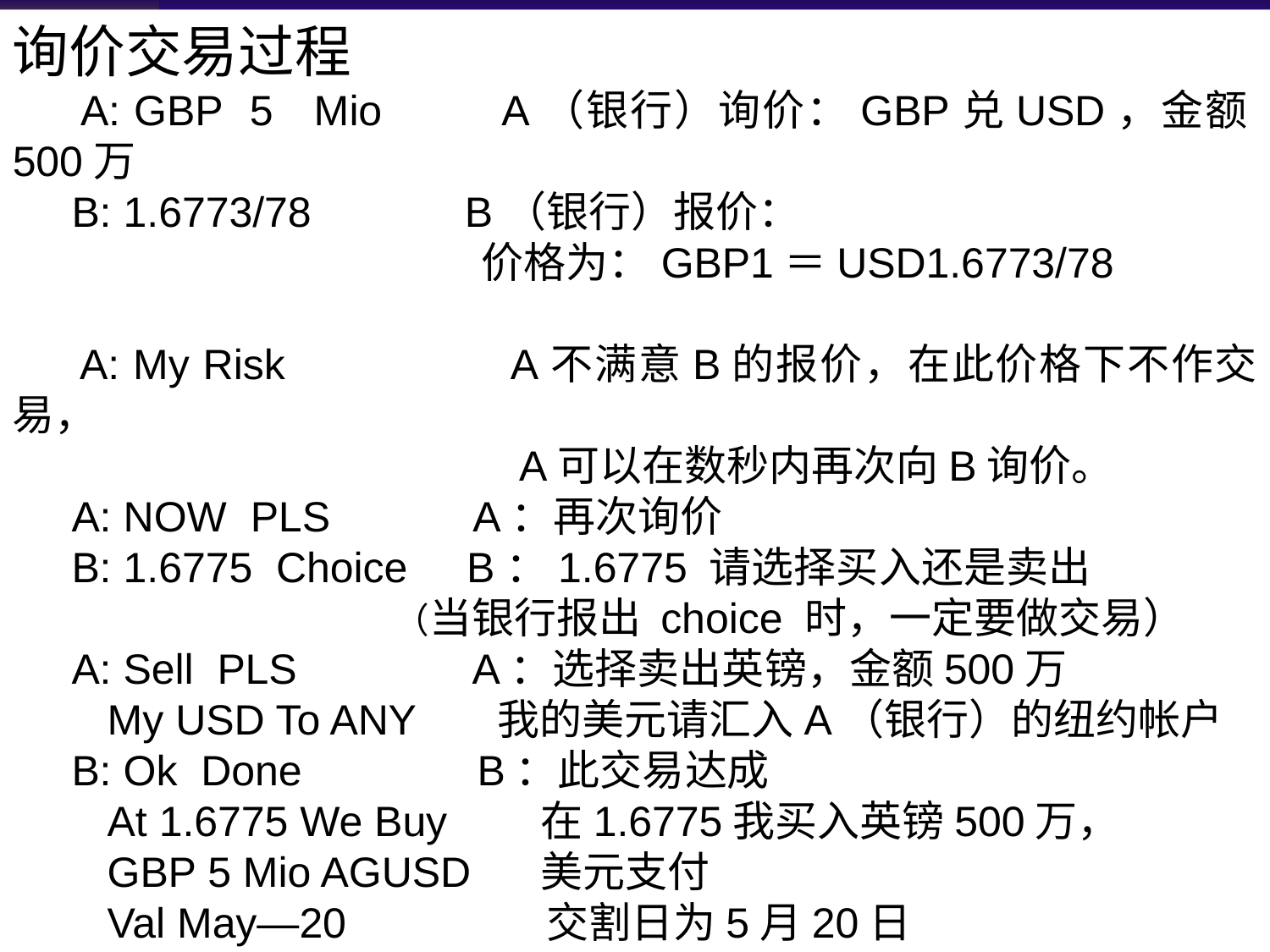

询价交易过程
     A: GBP  5   Mio         A（银行）询价：GBP兑USD，金额500万
     B: 1.6773/78             B（银行）报价：
                                                          价格为：GBP1＝USD1.6773/78
     A: My Risk                 A不满意B的报价，在此价格下不作交易，
                                                         A可以在数秒内再次向B询价。
     A: NOW  PLS                A：再次询价
     B: 1.6775  Choice     B：1.6775 请选择买入还是卖出
                                       （当银行报出 choice 时，一定要做交易）
     A: Sell  PLS               A：选择卖出英镑，金额500万
        My USD To ANY      我的美元请汇入A（银行）的纽约帐户
     B: Ok  Done               B：此交易达成
        At 1.6775 We Buy       在1.6775我买入英镑500万，
        GBP 5 Mio AGUSD     美元支付
        Val May—20                交割日为5月20日
        GBP To MY                 我的英镑存入B银行伦敦的英镑帐户
        London TKS for Deal,
        Bye